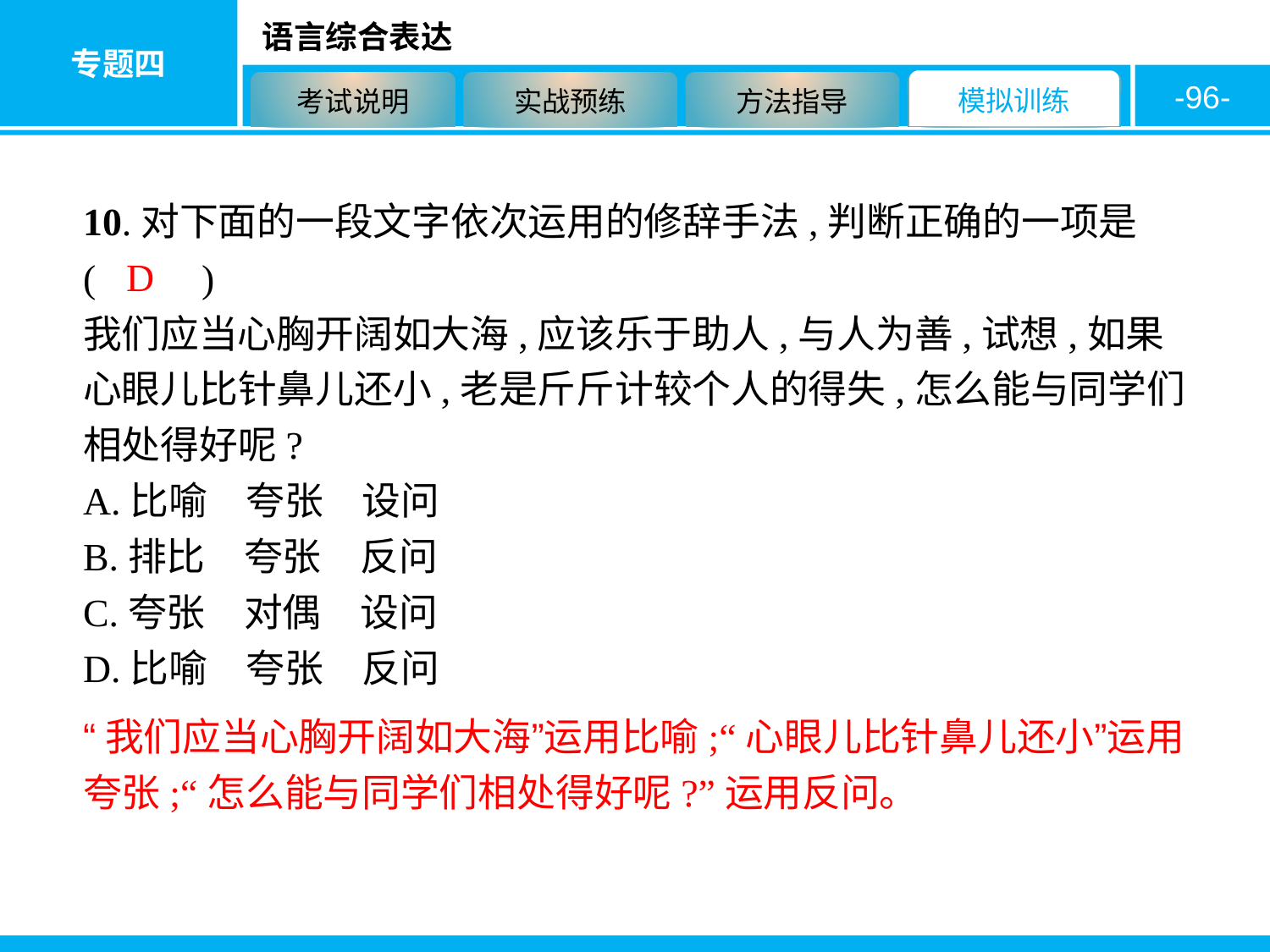

-96-
10.对下面的一段文字依次运用的修辞手法,判断正确的一项是 ( 　　)
我们应当心胸开阔如大海,应该乐于助人,与人为善,试想,如果心眼儿比针鼻儿还小,老是斤斤计较个人的得失,怎么能与同学们相处得好呢?
A.比喻　夸张　设问
B.排比　夸张　反问
C.夸张　对偶　设问
D.比喻　夸张　反问
D
“我们应当心胸开阔如大海”运用比喻;“心眼儿比针鼻儿还小”运用夸张;“怎么能与同学们相处得好呢?”运用反问。